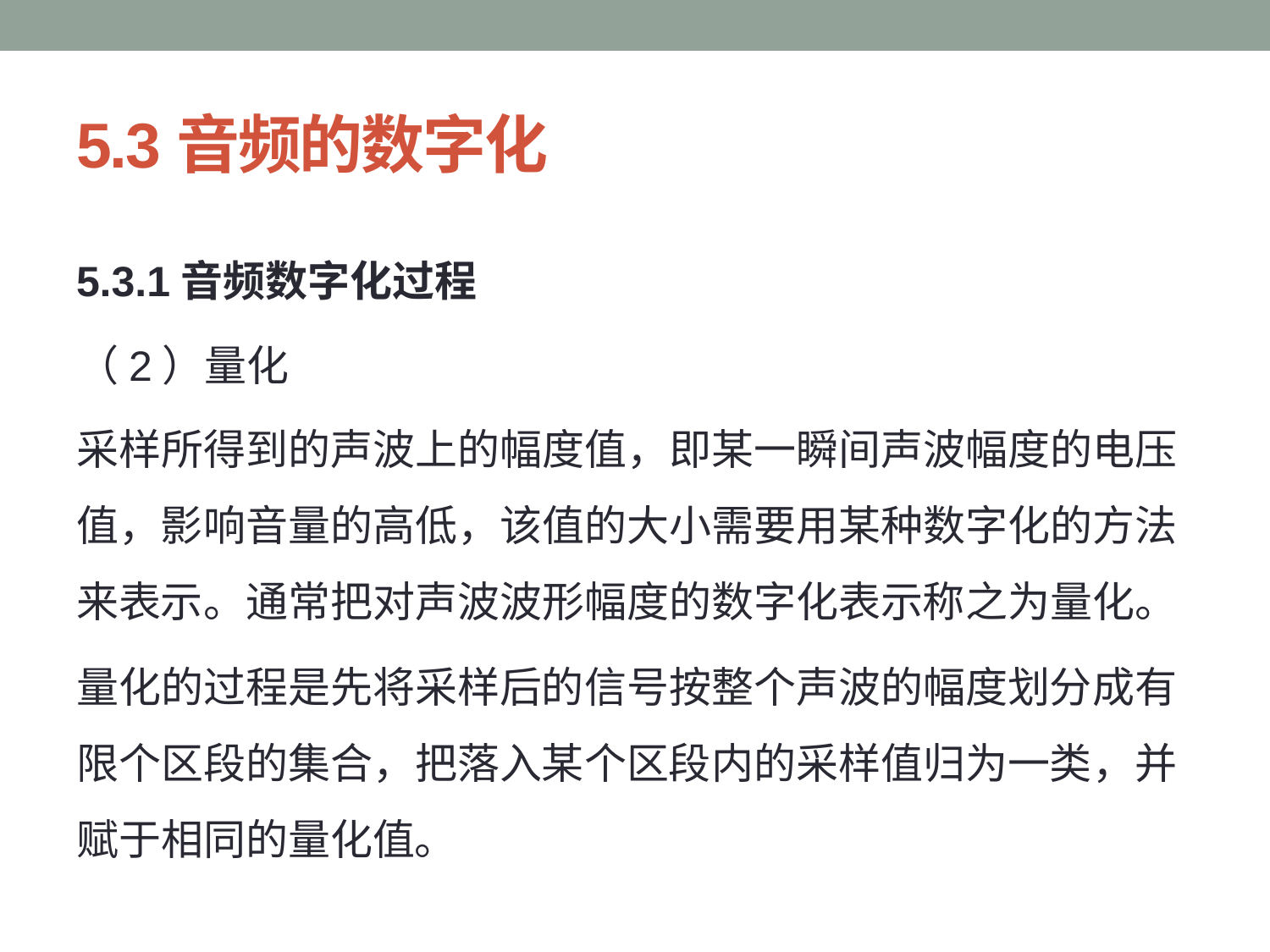

# 5.3音频的数字化
5.3.1音频数字化过程
（2）量化
采样所得到的声波上的幅度值，即某一瞬间声波幅度的电压值，影响音量的高低，该值的大小需要用某种数字化的方法来表示。通常把对声波波形幅度的数字化表示称之为量化。
量化的过程是先将采样后的信号按整个声波的幅度划分成有限个区段的集合，把落入某个区段内的采样值归为一类，并赋于相同的量化值。